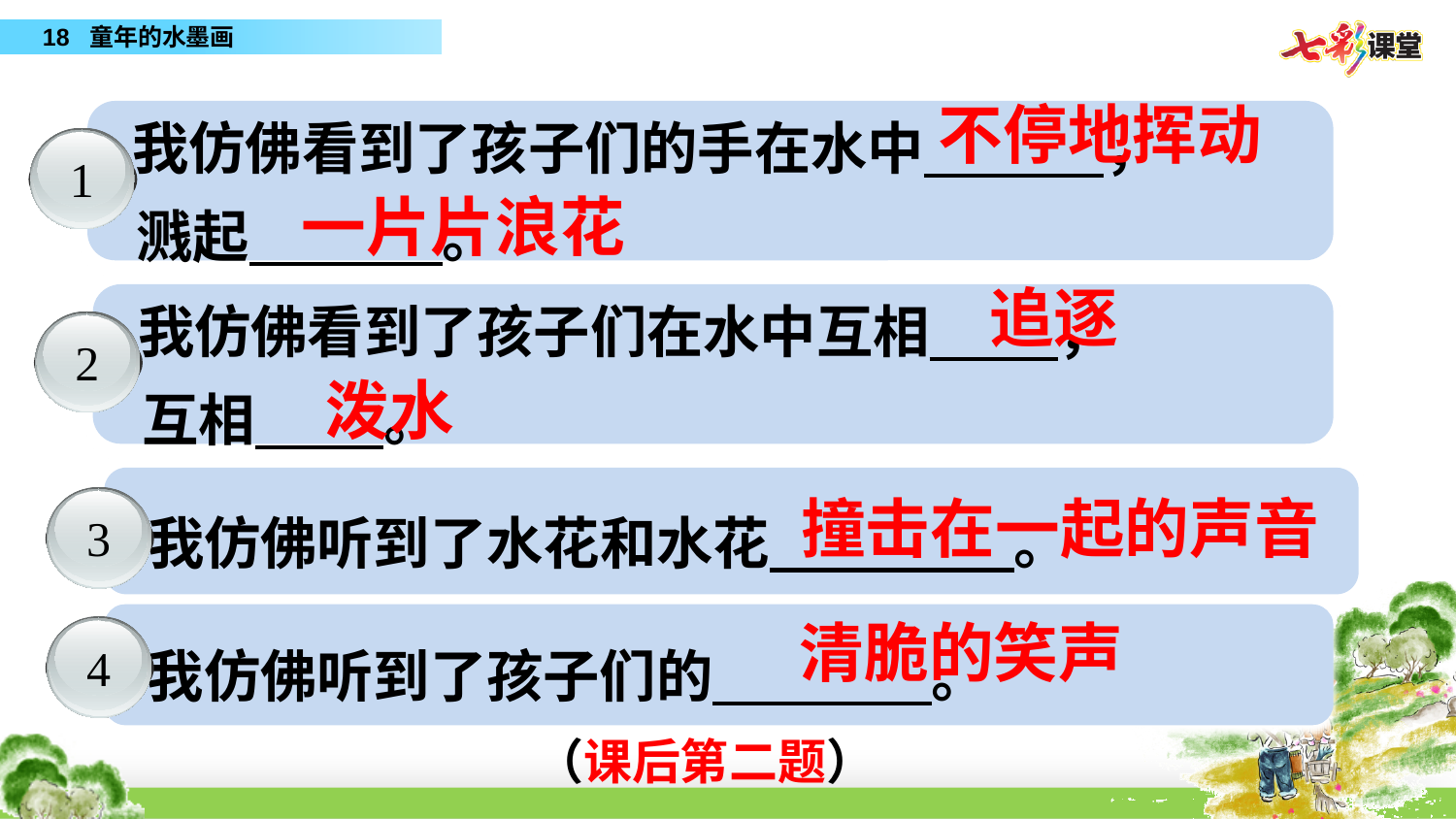

不停地挥动
 我仿佛看到了孩子们的手在水中              ，
 溅起               。

1
一片片浪花
追逐
 我仿佛看到了孩子们在水中互相          ，
 互相          。

2
泼水
 我仿佛听到了水花和水花                   。
撞击在一起的声音

3
 我仿佛听到了孩子们的                 。
清脆的笑声

4
（课后第二题）